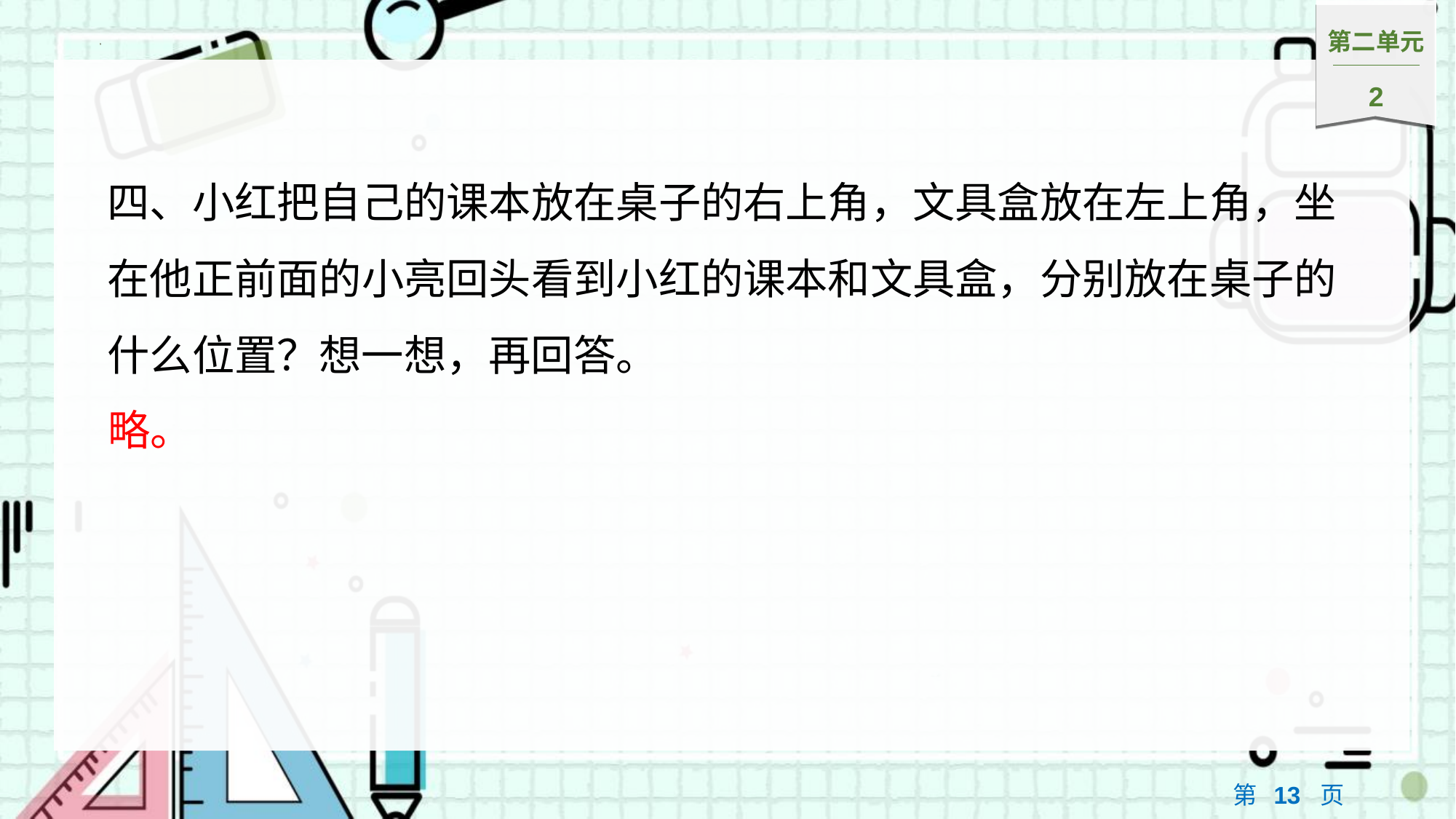

四、小红把自己的课本放在桌子的右上角，文具盒放在左上角，坐在他正前面的小亮回头看到小红的课本和文具盒，分别放在桌子的什么位置？想一想，再回答。
略。